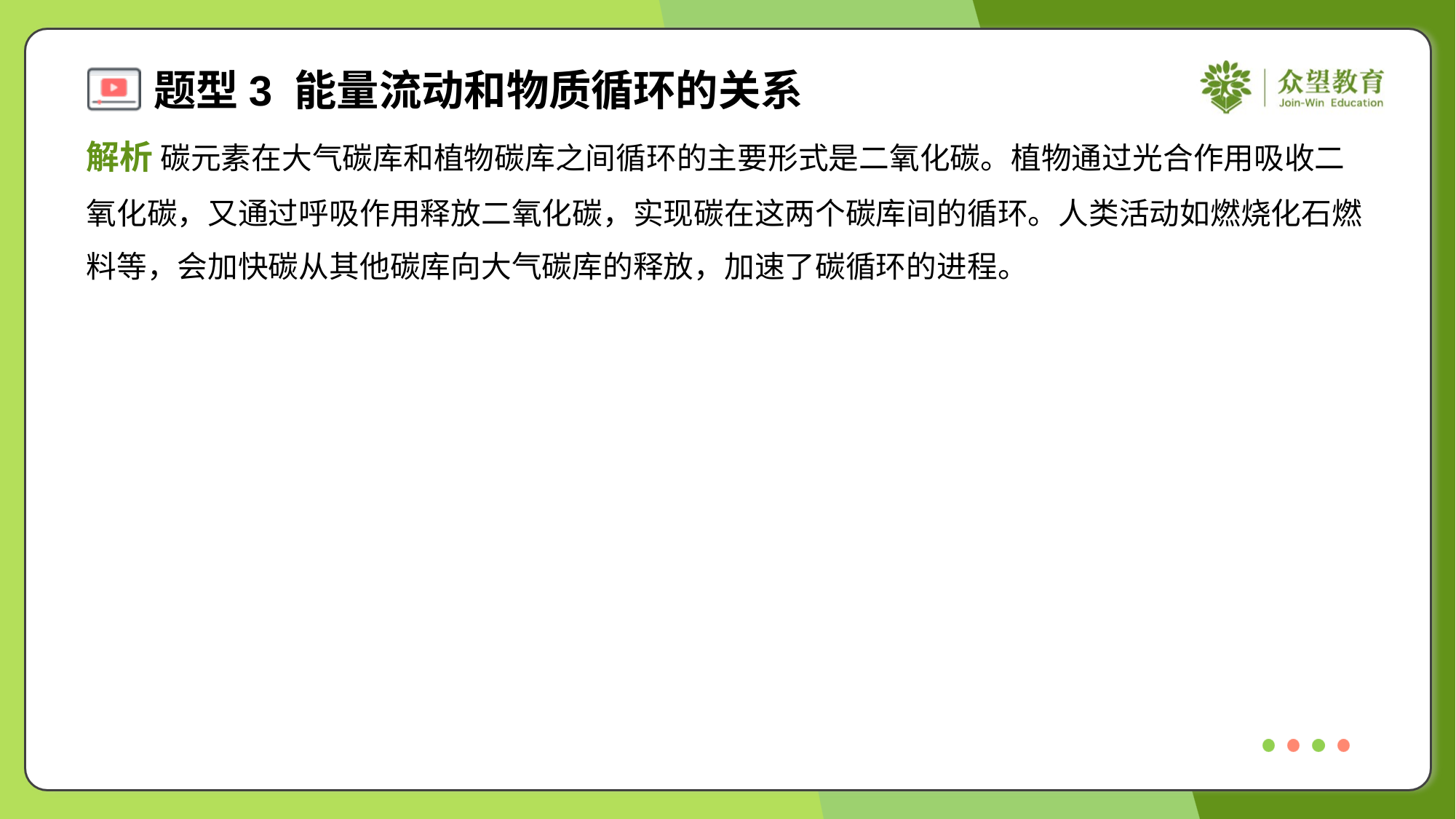

解析 碳元素在大气碳库和植物碳库之间循环的主要形式是二氧化碳。植物通过光合作用吸收二
氧化碳，又通过呼吸作用释放二氧化碳，实现碳在这两个碳库间的循环。人类活动如燃烧化石燃
料等，会加快碳从其他碳库向大气碳库的释放，加速了碳循环的进程。